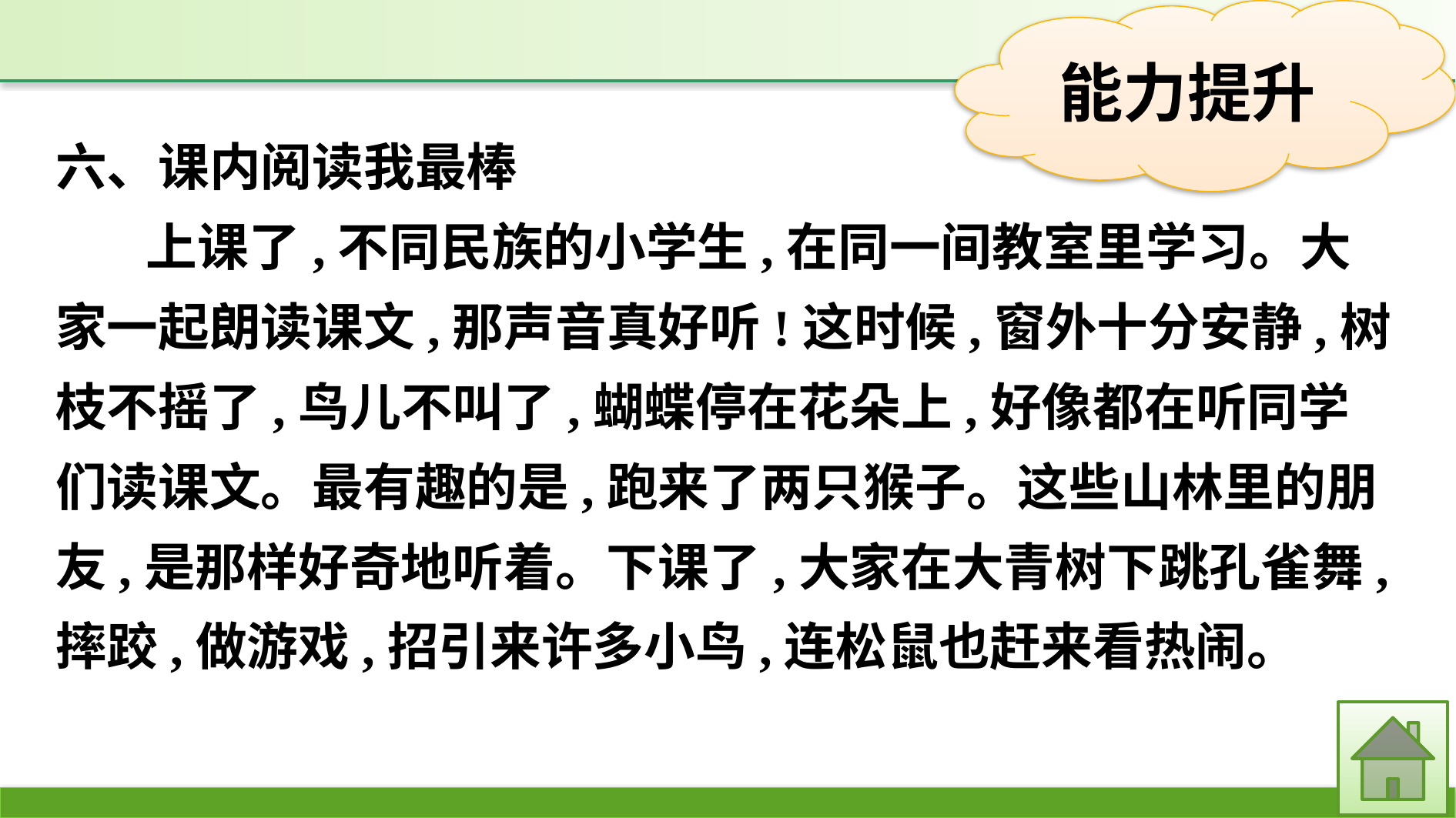

六、课内阅读我最棒
上课了,不同民族的小学生,在同一间教室里学习。大家一起朗读课文,那声音真好听!这时候,窗外十分安静,树枝不摇了,鸟儿不叫了,蝴蝶停在花朵上,好像都在听同学们读课文。最有趣的是,跑来了两只猴子。这些山林里的朋友,是那样好奇地听着。下课了,大家在大青树下跳孔雀舞,摔跤,做游戏,招引来许多小鸟,连松鼠也赶来看热闹。